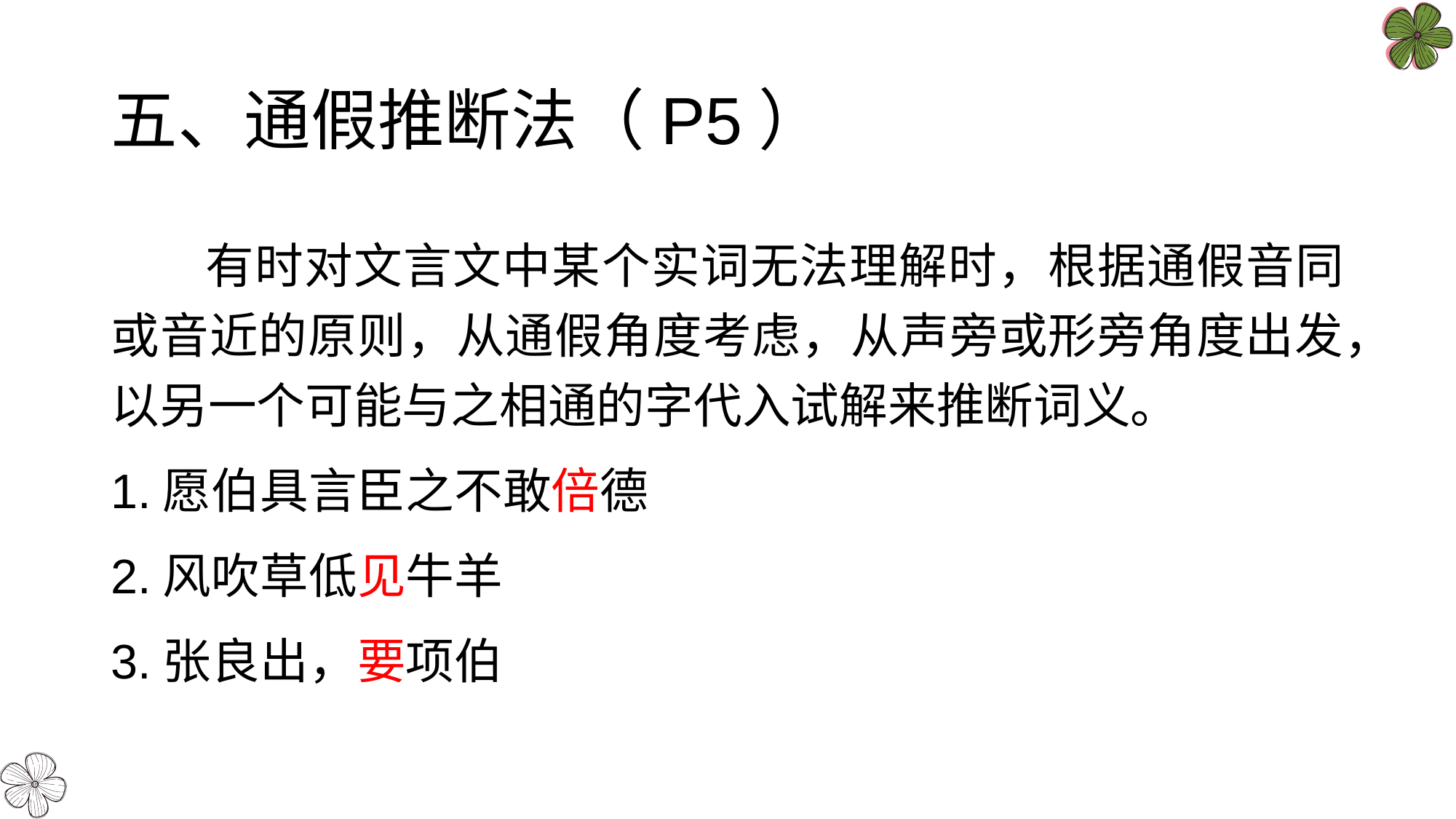

# 五、通假推断法（P5）
          有时对文言文中某个实词无法理解时，根据通假音同或音近的原则，从通假角度考虑，从声旁或形旁角度出发，以另一个可能与之相通的字代入试解来推断词义。
1.愿伯具言臣之不敢倍德
2.风吹草低见牛羊
3.张良出，要项伯